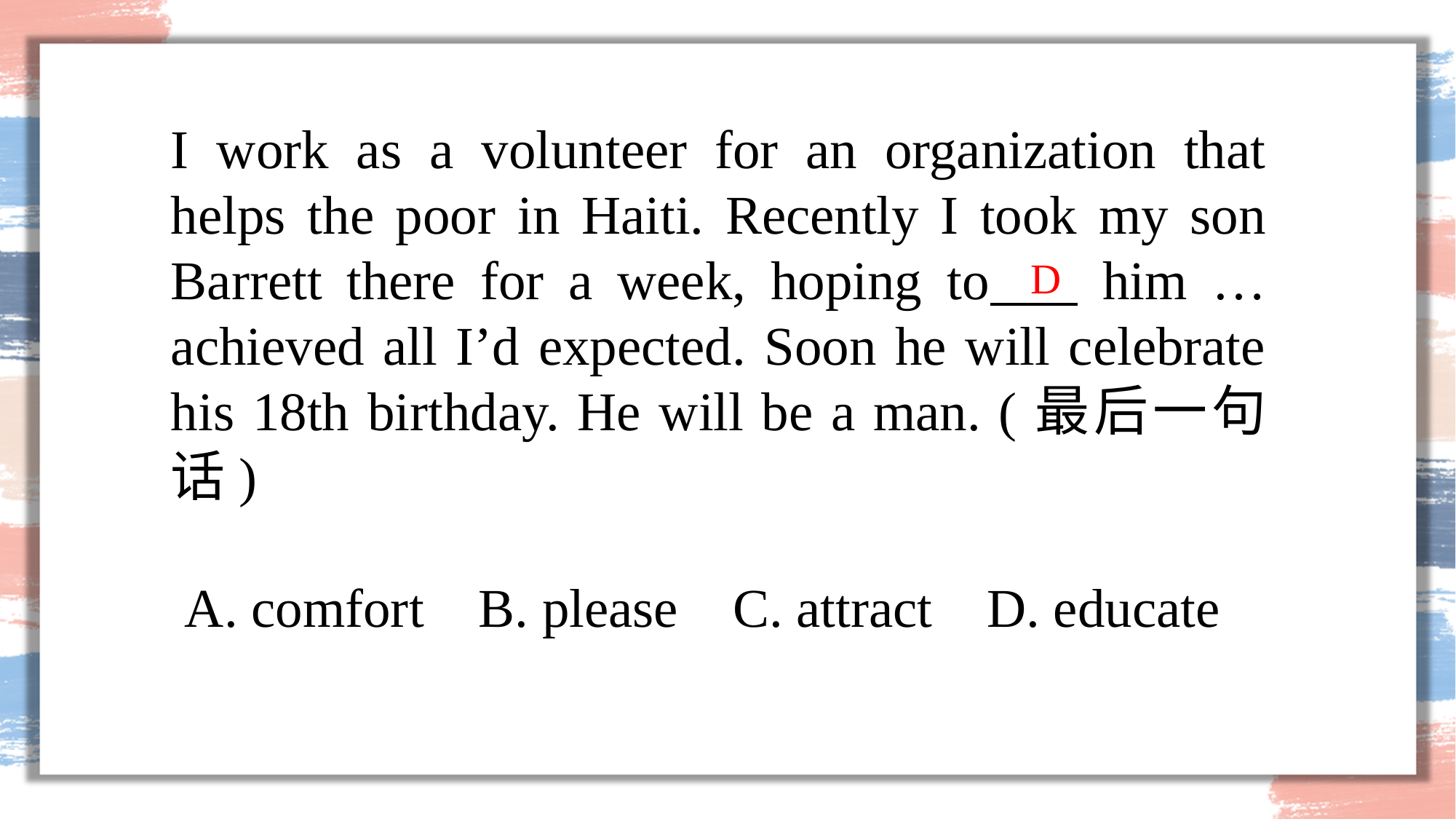

I work as a volunteer for an organization that helps the poor in Haiti. Recently I took my son Barrett there for a week, hoping to     him … achieved all I’d expected. Soon he will celebrate his 18th birthday. He will be a man. (最后一句话)

 A. comfort    B. please    C. attract    D. educate
D
47